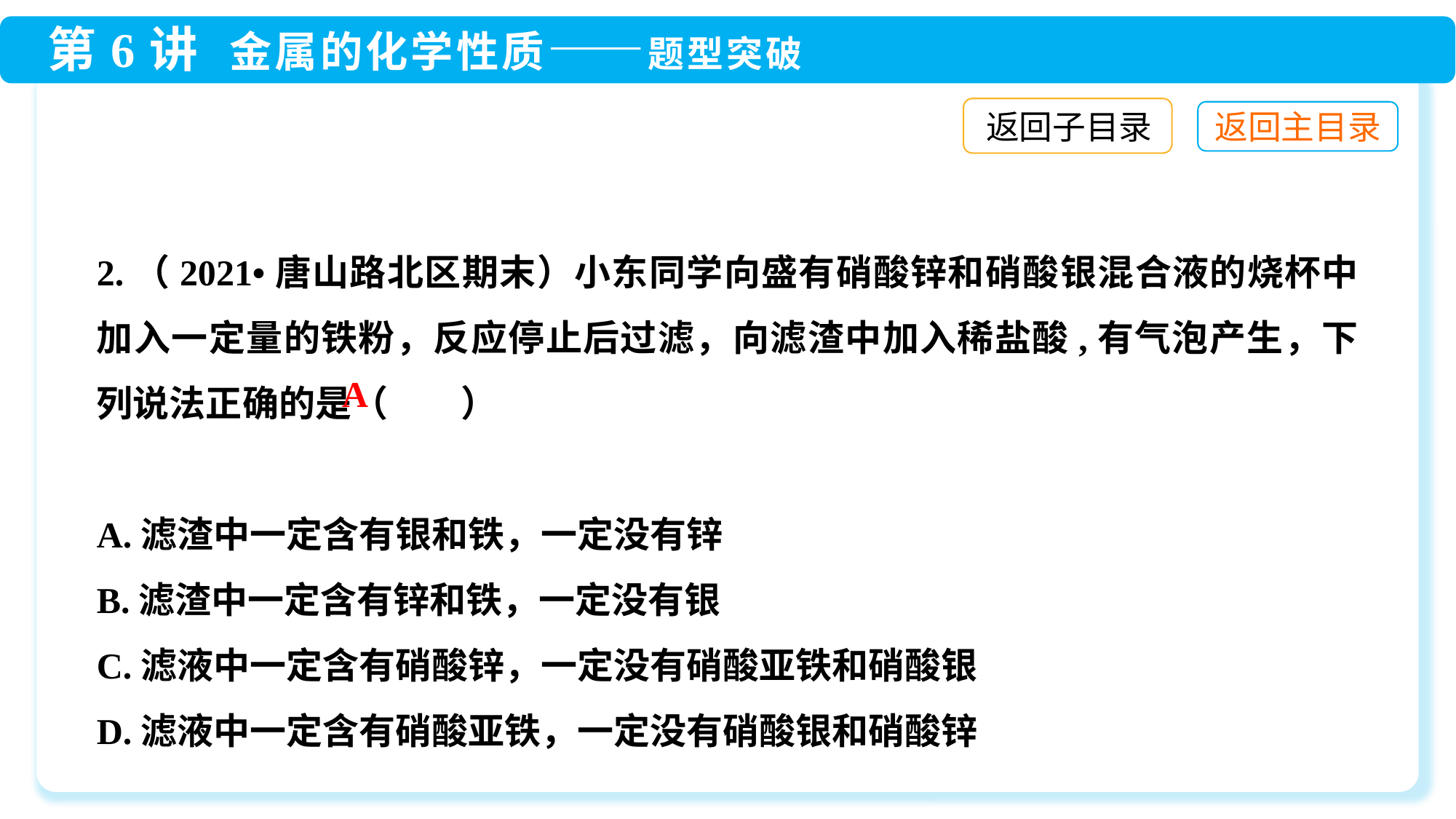

返回子目录
2.（2021•唐山路北区期末）小东同学向盛有硝酸锌和硝酸银混合液的烧杯中加入一定量的铁粉，反应停止后过滤，向滤渣中加入稀盐酸,有气泡产生，下列说法正确的是（　　）

A.滤渣中一定含有银和铁，一定没有锌
B.滤渣中一定含有锌和铁，一定没有银
C.滤液中一定含有硝酸锌，一定没有硝酸亚铁和硝酸银
D.滤液中一定含有硝酸亚铁，一定没有硝酸银和硝酸锌
A